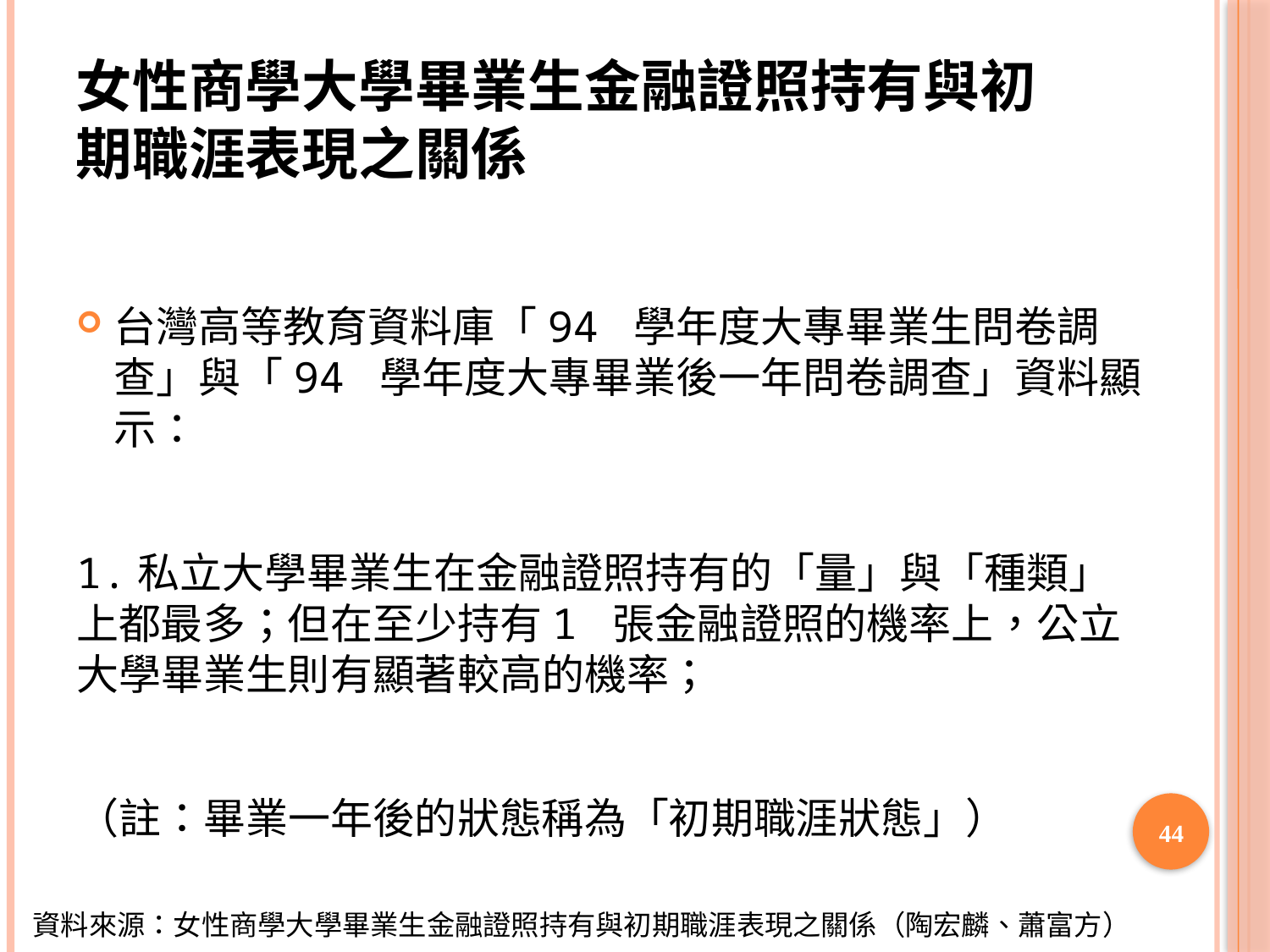

# 女性商學大學畢業生金融證照持有與初期職涯表現之關係

台灣高等教育資料庫「94 學年度大專畢業生問卷調查」與「94 學年度大專畢業後一年問卷調查」資料顯示：

1.私立大學畢業生在金融證照持有的「量」與「種類」上都最多；但在至少持有1 張金融證照的機率上，公立大學畢業生則有顯著較高的機率；

（註：畢業一年後的狀態稱為「初期職涯狀態」）

44
資料來源：女性商學大學畢業生金融證照持有與初期職涯表現之關係（陶宏麟、蕭富方）